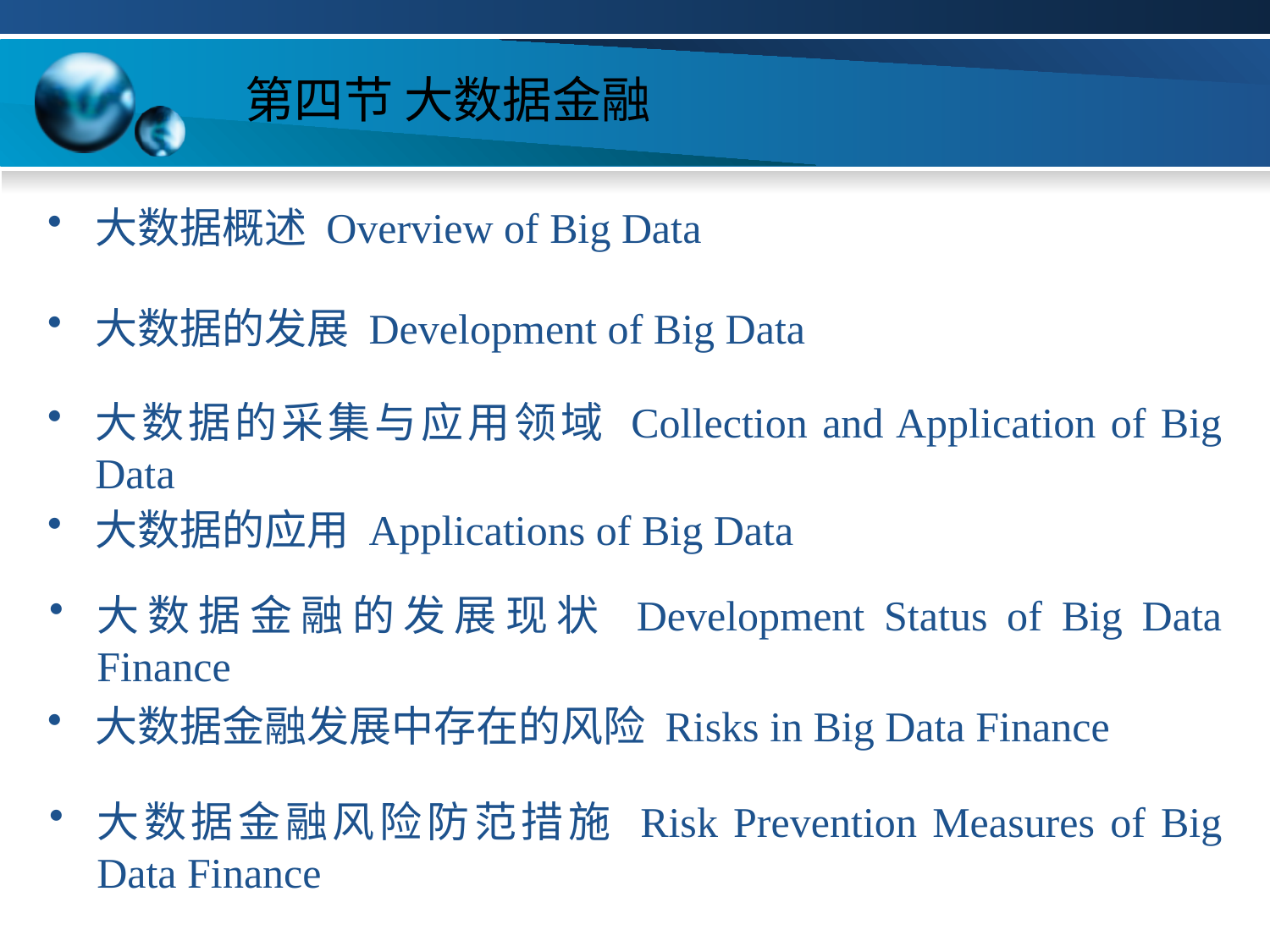

# 第四节 大数据金融
大数据概述 Overview of Big Data
大数据的发展 Development of Big Data
大数据的采集与应用领域 Collection and Application of Big Data
大数据的应用 Applications of Big Data
大数据金融的发展现状 Development Status of Big Data Finance
大数据金融发展中存在的风险 Risks in Big Data Finance
大数据金融风险防范措施 Risk Prevention Measures of Big Data Finance